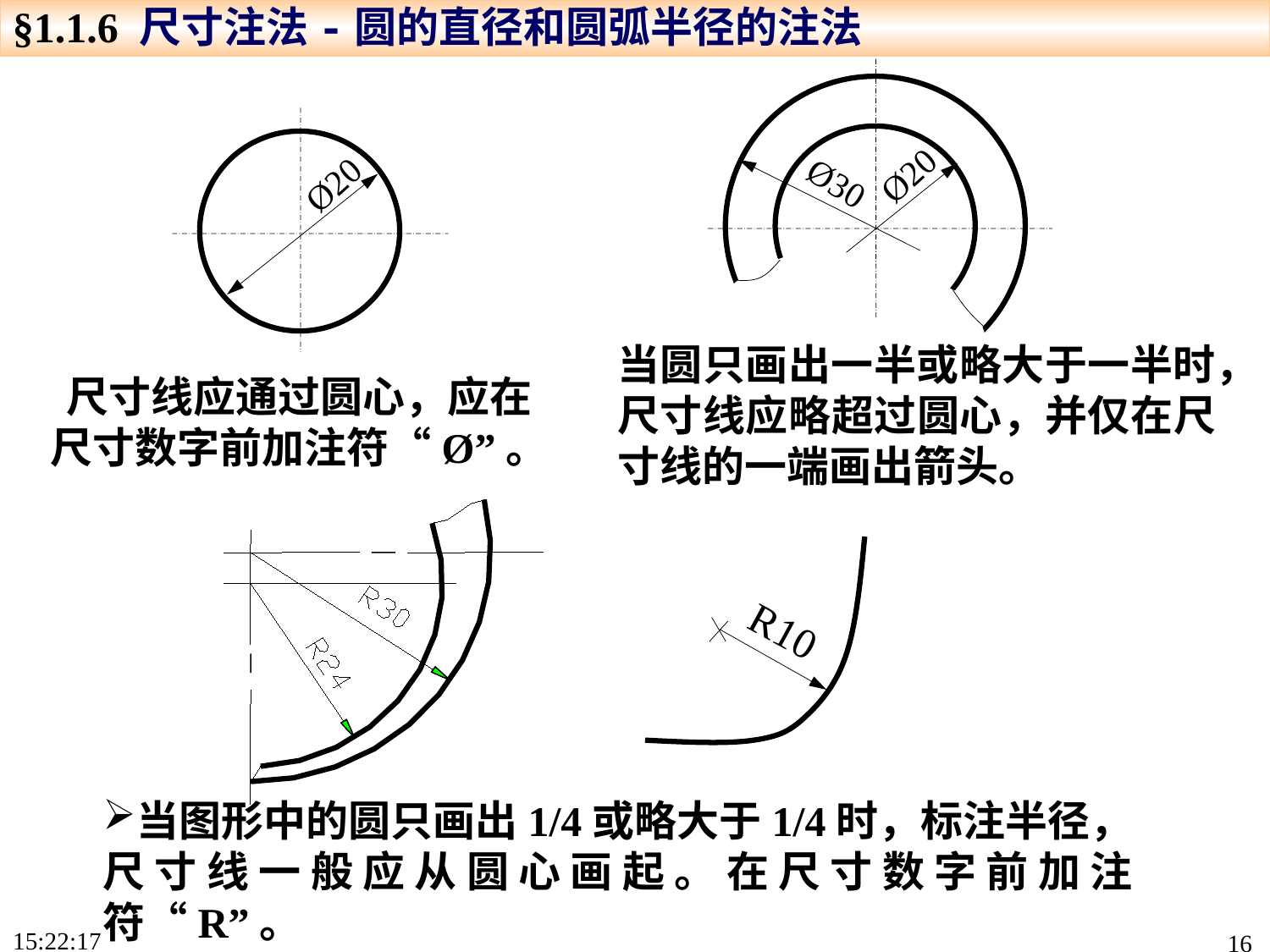

§1.1.6 尺寸注法-圆的直径和圆弧半径的注法

Ø20
Ø30

Ø20

当圆只画出一半或略大于一半时，尺寸线应略超过圆心，并仅在尺寸线的一端画出箭头。
尺寸线应通过圆心，应在尺寸数字前加注符“Ø”。

R10

当图形中的圆只画出1/4或略大于1/4时，标注半径，尺寸线一般应从圆心画起。在尺寸数字前加注符“R”。
15:22:17
16